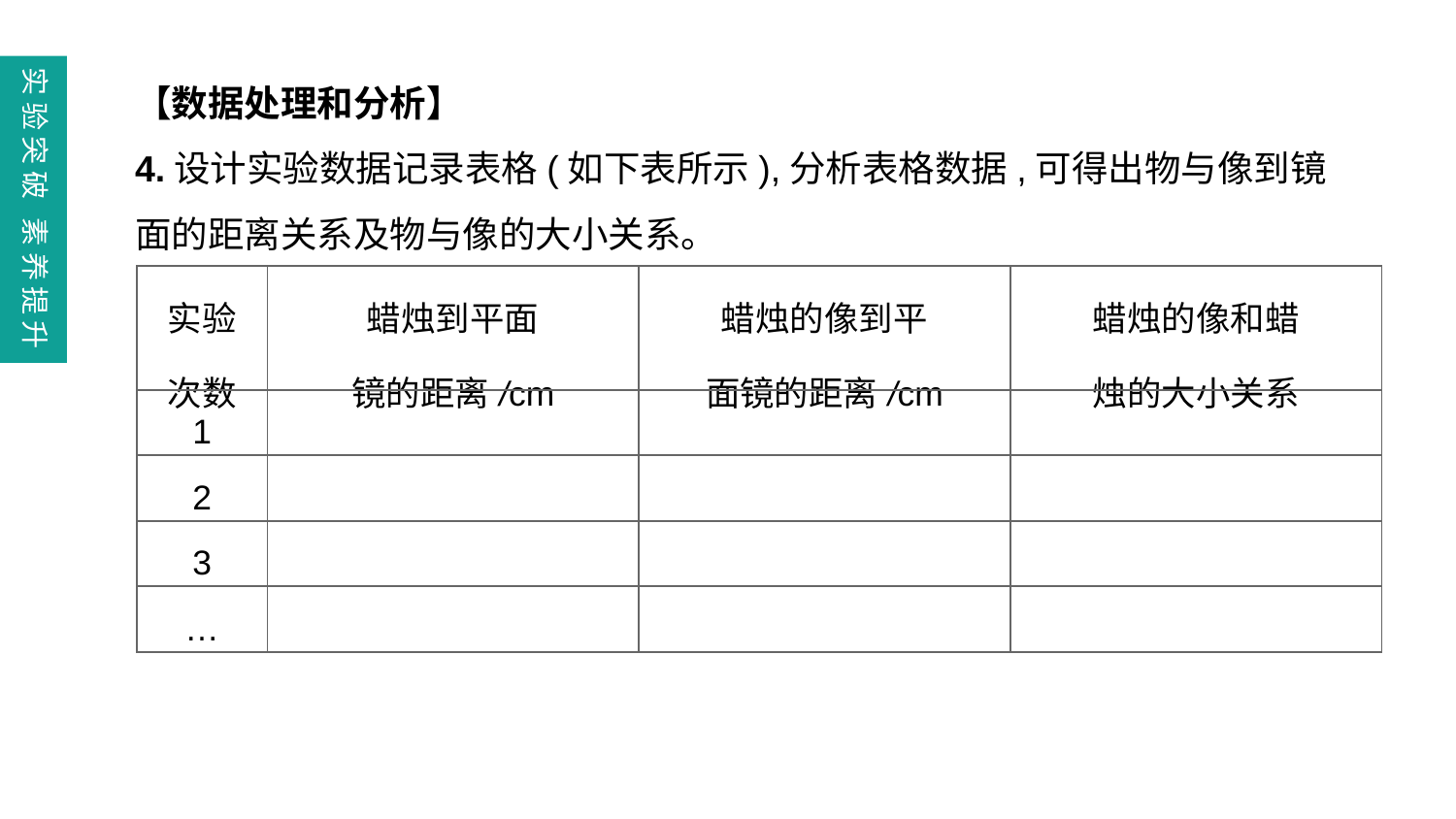

【数据处理和分析】
4.设计实验数据记录表格(如下表所示),分析表格数据,可得出物与像到镜面的距离关系及物与像的大小关系。

实验突破 素养提升
| 实验 次数 | 蜡烛到平面 镜的距离/cm | 蜡烛的像到平 面镜的距离/cm | 蜡烛的像和蜡 烛的大小关系 |
| --- | --- | --- | --- |
| 1 |  |  |  |
| 2 |  |  |  |
| 3 |  |  |  |
| … |  |  |  |